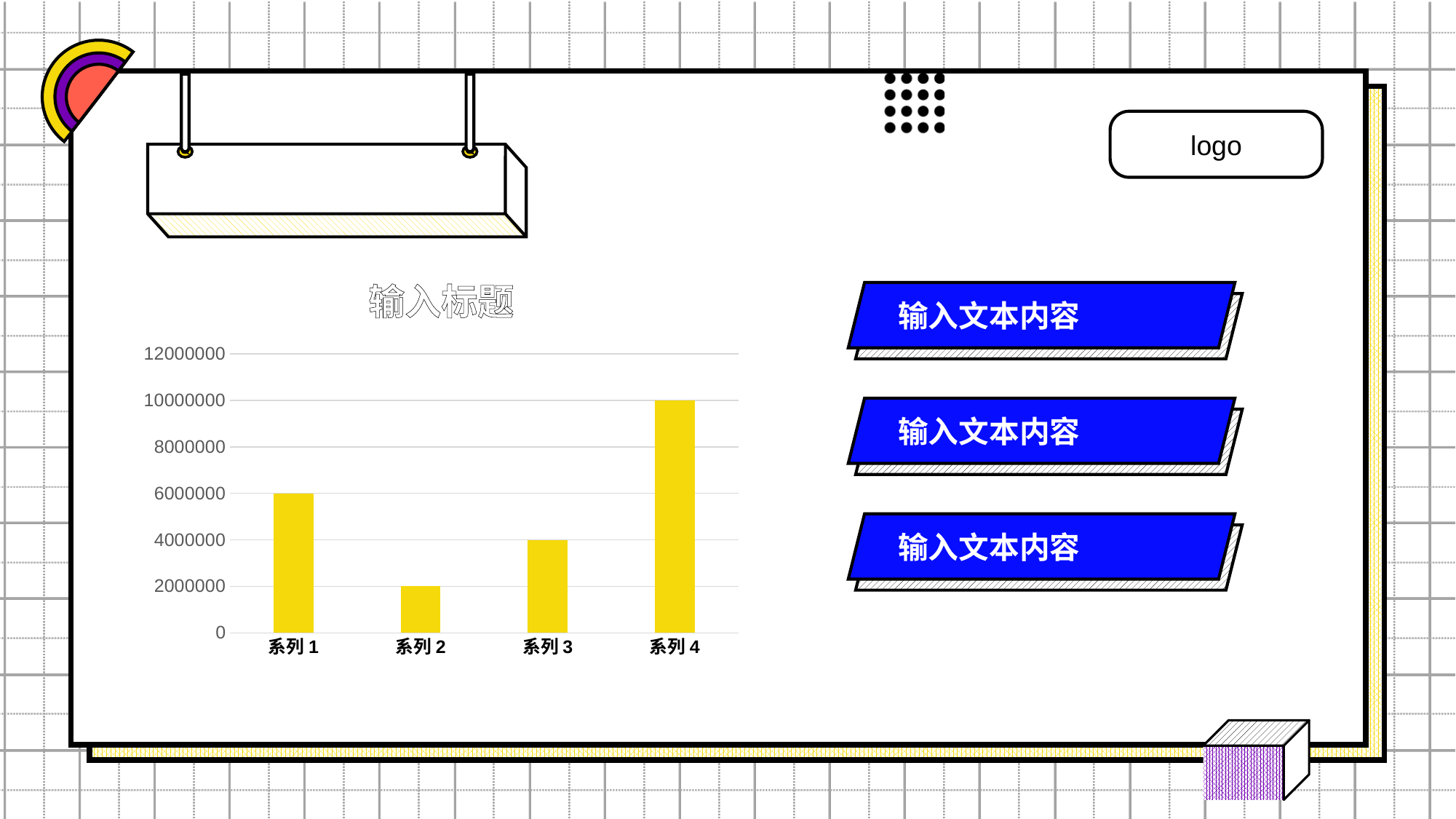

### Chart: 输入标题

| Category | 系列 1 |
|---|---|
| 系列1 | 6000000.0 |
| 系列2 | 2000000.0 |
| 系列3 | 4000000.0 |
| 系列4 | 10000000.0 |
输入文本内容

输入文本内容

输入文本内容